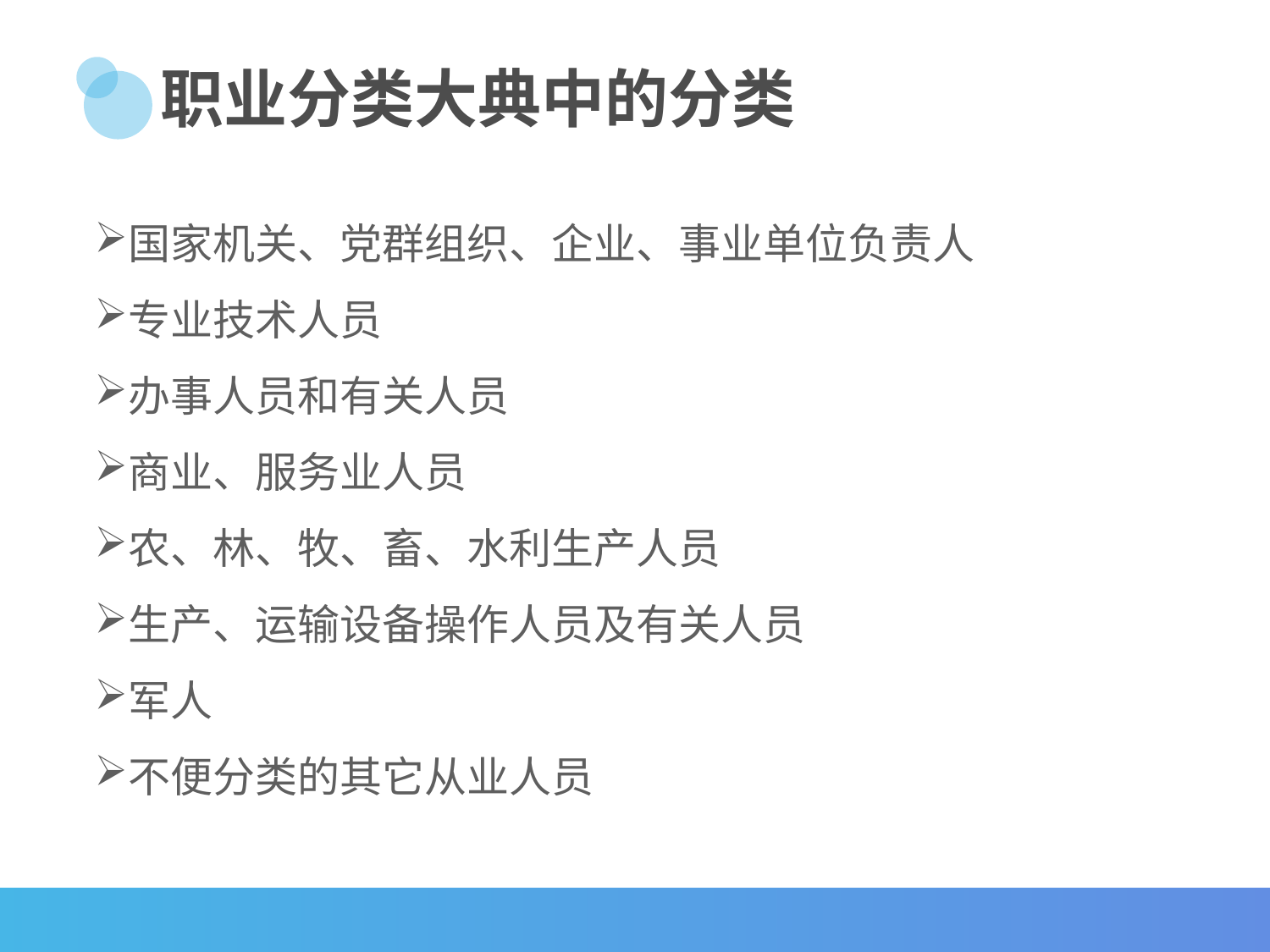

职业分类大典中的分类
国家机关、党群组织、企业、事业单位负责人
专业技术人员
办事人员和有关人员
商业、服务业人员
农、林、牧、畜、水利生产人员
生产、运输设备操作人员及有关人员
军人
不便分类的其它从业人员